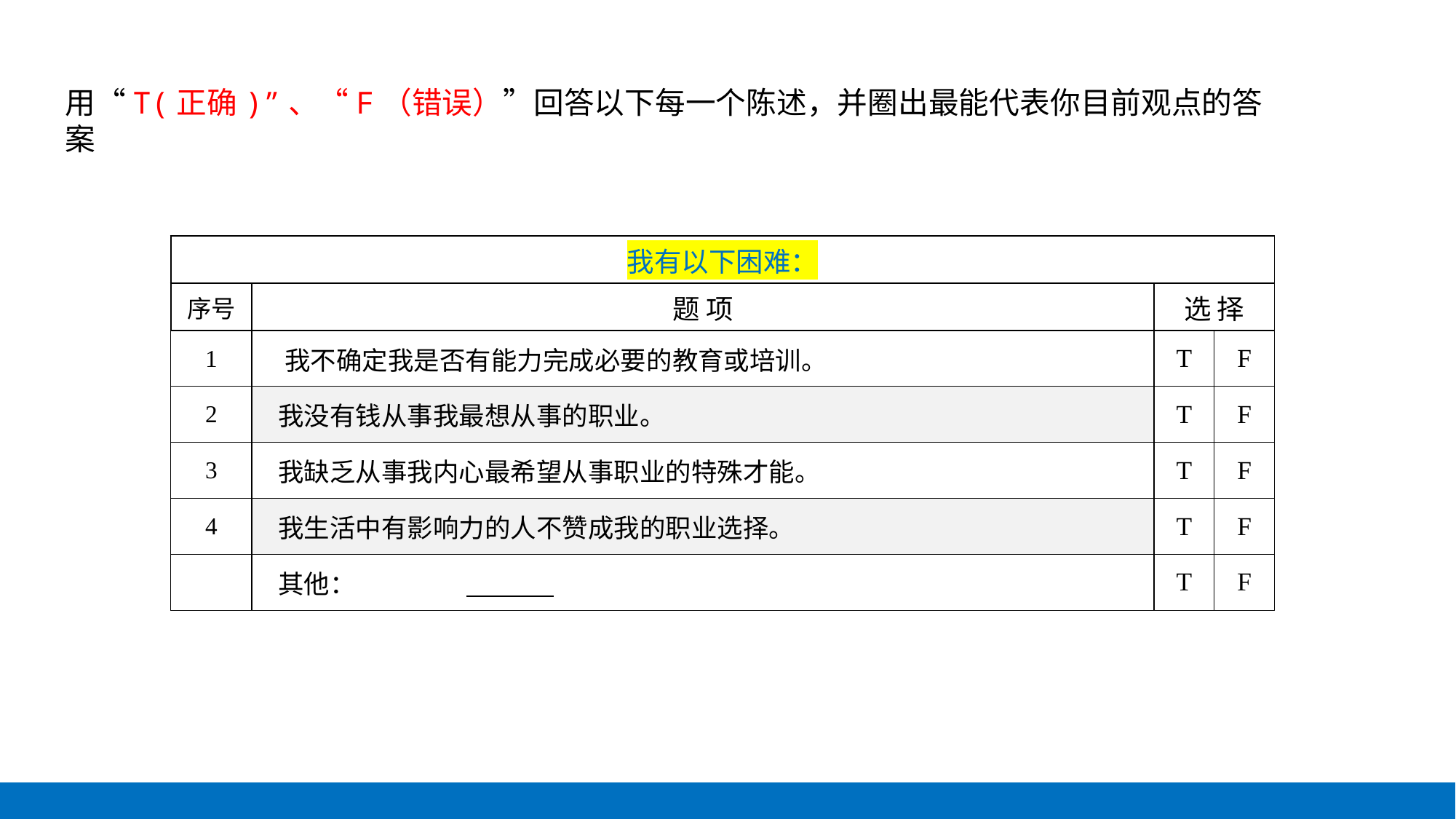

用“T(正确)”、“F（错误）”回答以下每一个陈述，并圈出最能代表你目前观点的答案
| 我有以下困难： |  |  |  |
| --- | --- | --- | --- |
| 序号 | 题 项 | 选 择 |  |
| 1 | 我不确定我是否有能力完成必要的教育或培训。 | T | F |
| 2 | 我没有钱从事我最想从事的职业。 | T | F |
| 3 | 我缺乏从事我内心最希望从事职业的特殊才能。 | T | F |
| 4 | 我生活中有影响力的人不赞成我的职业选择。 | T | F |
|  | 其他： | T | F |